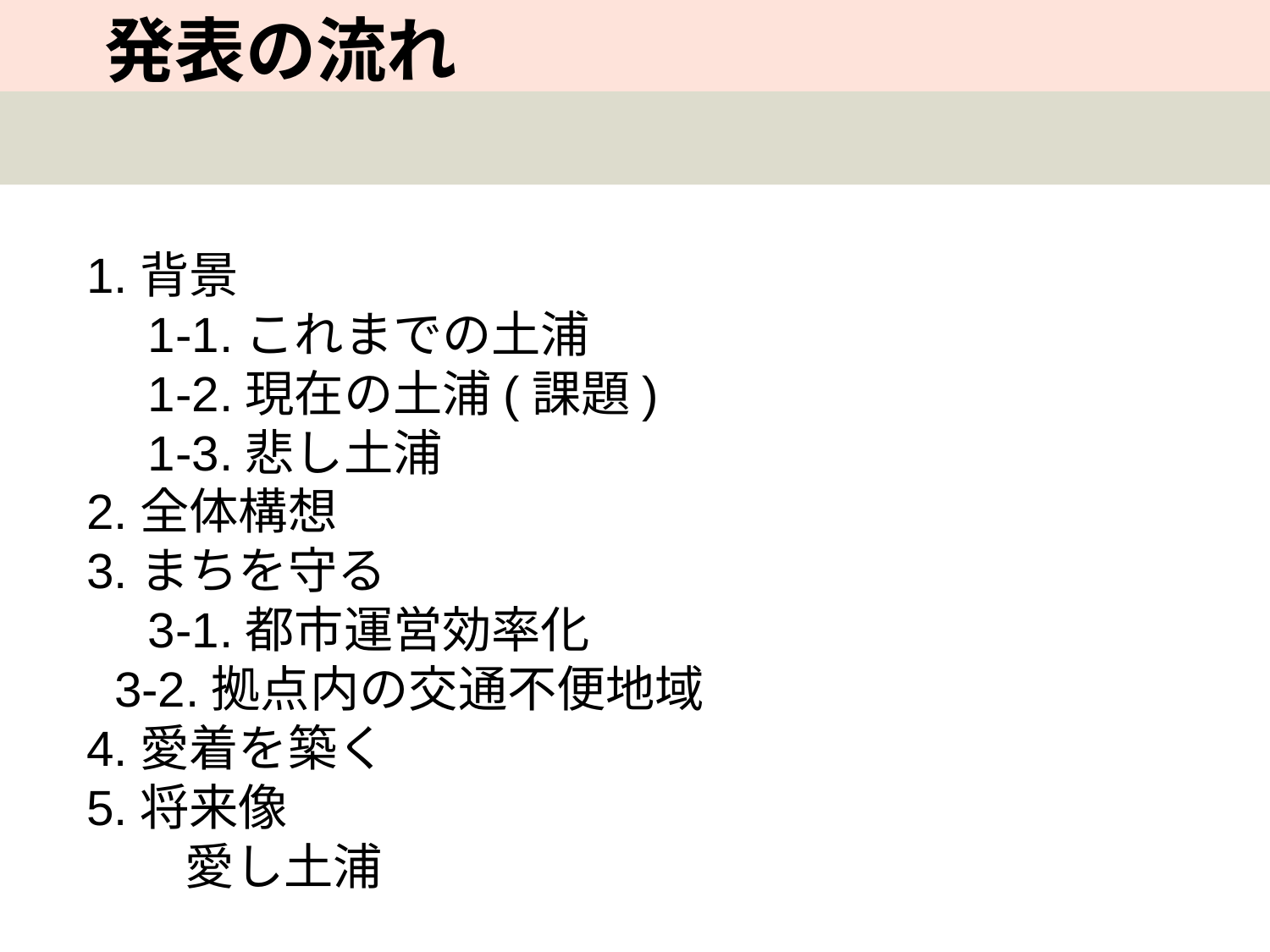

発表の流れ
2
1.背景
　1-1.これまでの土浦
　1-2.現在の土浦(課題)
　1-3.悲し土浦
2.全体構想
3.まちを守る
　3-1.都市運営効率化
  3-2.拠点内の交通不便地域
4.愛着を築く
5.将来像
　　愛し土浦